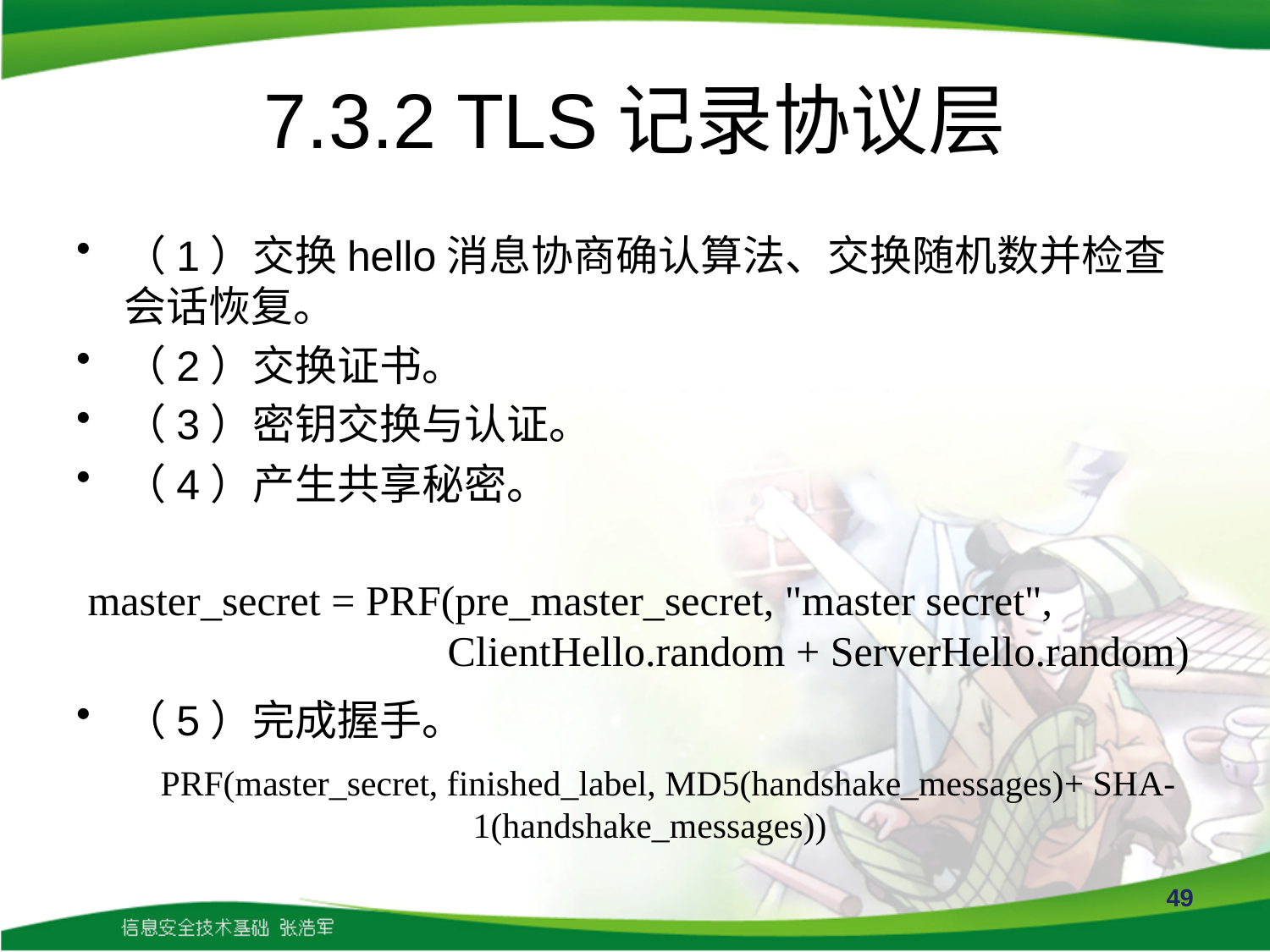

# 7.3.2 TLS记录协议层
（1）交换hello消息协商确认算法、交换随机数并检查会话恢复。
（2）交换证书。
（3）密钥交换与认证。
（4）产生共享秘密。

（5）完成握手。

master_secret = PRF(pre_master_secret, "master secret",
                                  ClientHello.random + ServerHello.random)
PRF(master_secret, finished_label, MD5(handshake_messages)+ SHA-1(handshake_messages))
49